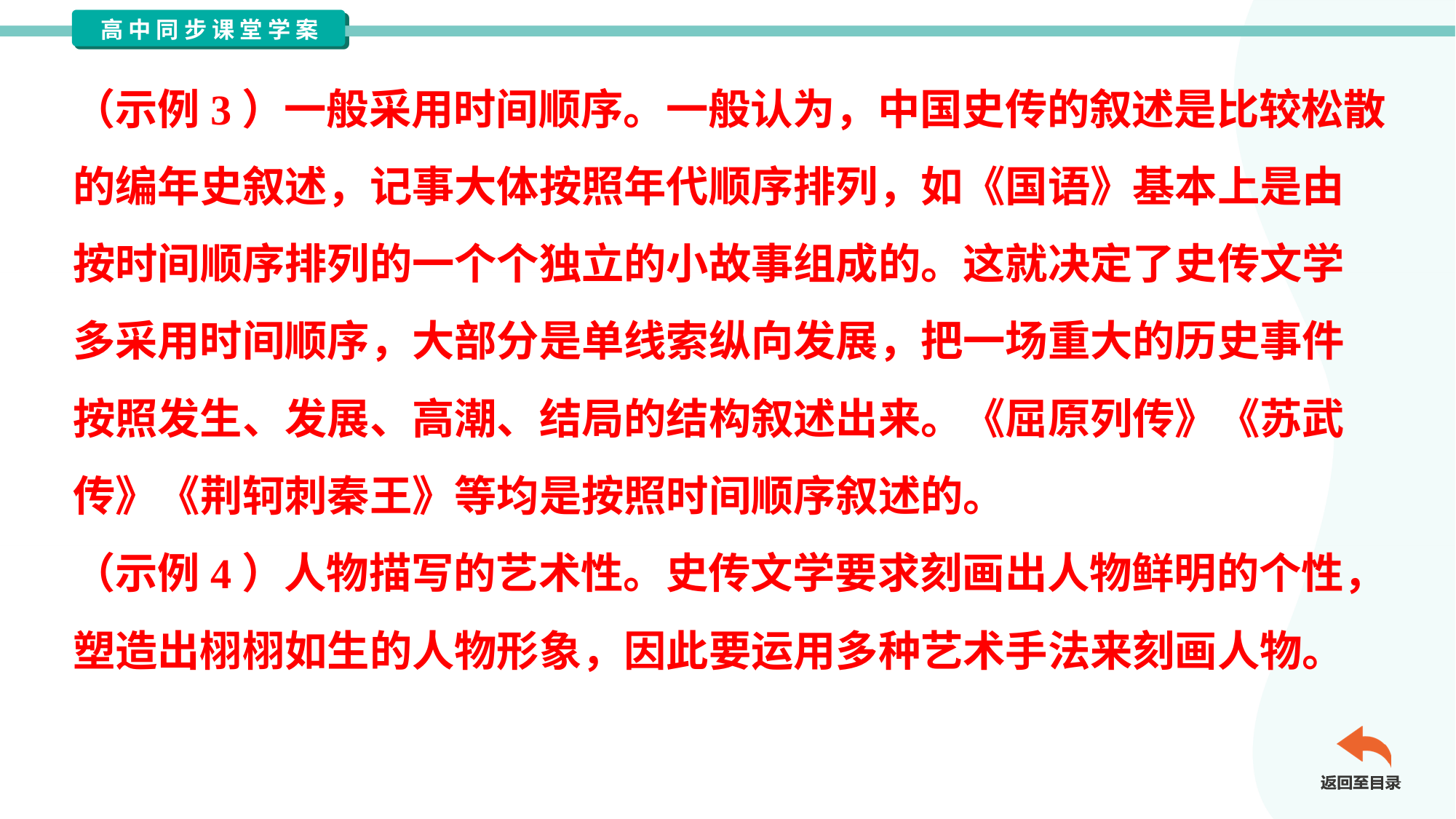

（示例3）一般采用时间顺序。一般认为，中国史传的叙述是比较松散
的编年史叙述，记事大体按照年代顺序排列，如《国语》基本上是由
按时间顺序排列的一个个独立的小故事组成的。这就决定了史传文学
多采用时间顺序，大部分是单线索纵向发展，把一场重大的历史事件
按照发生、发展、高潮、结局的结构叙述出来。《屈原列传》《苏武
传》《荆轲刺秦王》等均是按照时间顺序叙述的。
（示例4）人物描写的艺术性。史传文学要求刻画出人物鲜明的个性，
塑造出栩栩如生的人物形象，因此要运用多种艺术手法来刻画人物。